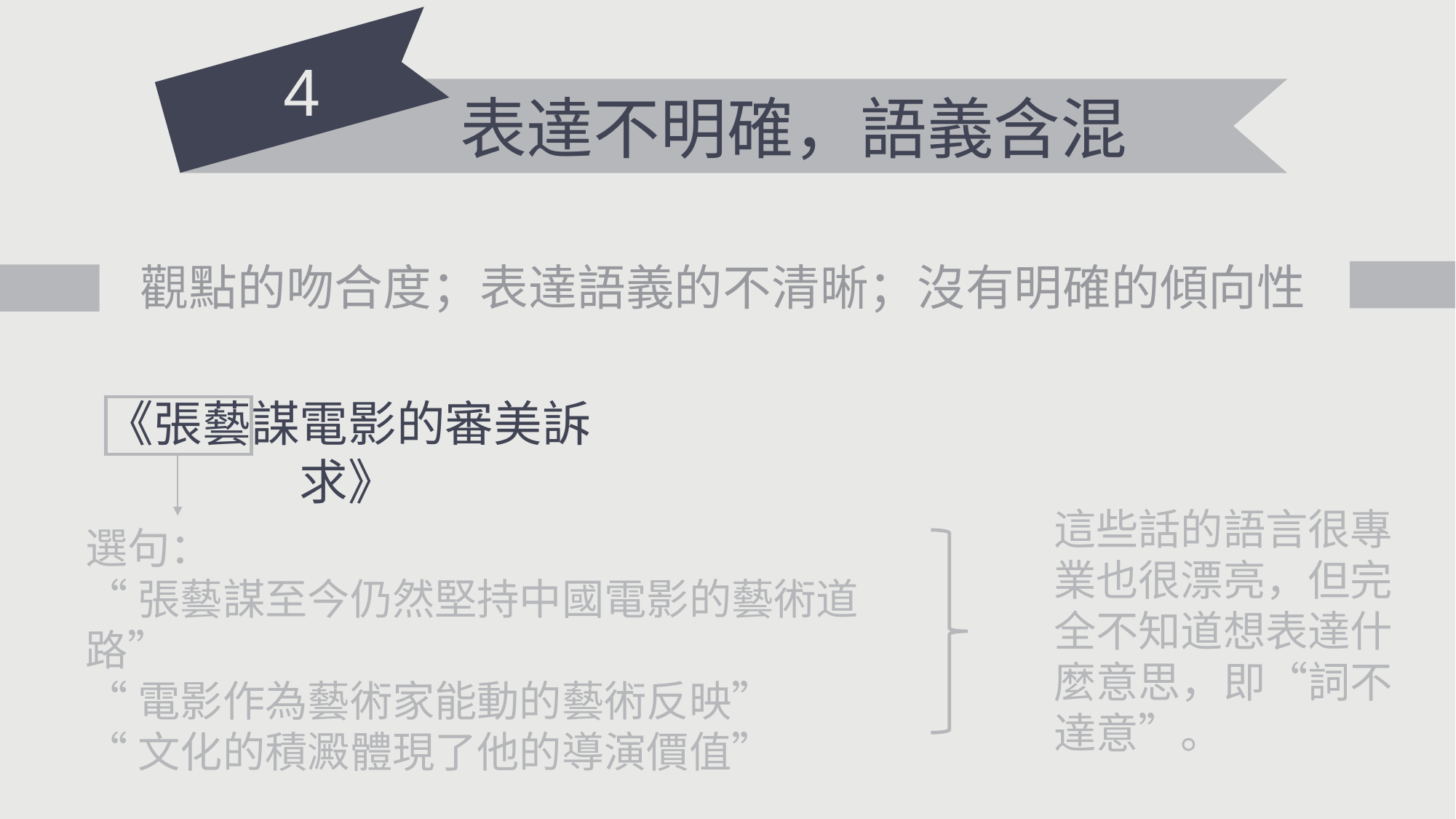

4
表達不明確，語義含混
觀點的吻合度；表達語義的不清晰；沒有明確的傾向性

《張藝謀電影的審美訴求》

這些話的語言很專業也很漂亮，但完全不知道想表達什麼意思，即“詞不達意”。
選句：
“張藝謀至今仍然堅持中國電影的藝術道路”
“電影作為藝術家能動的藝術反映”
“文化的積澱體現了他的導演價值”